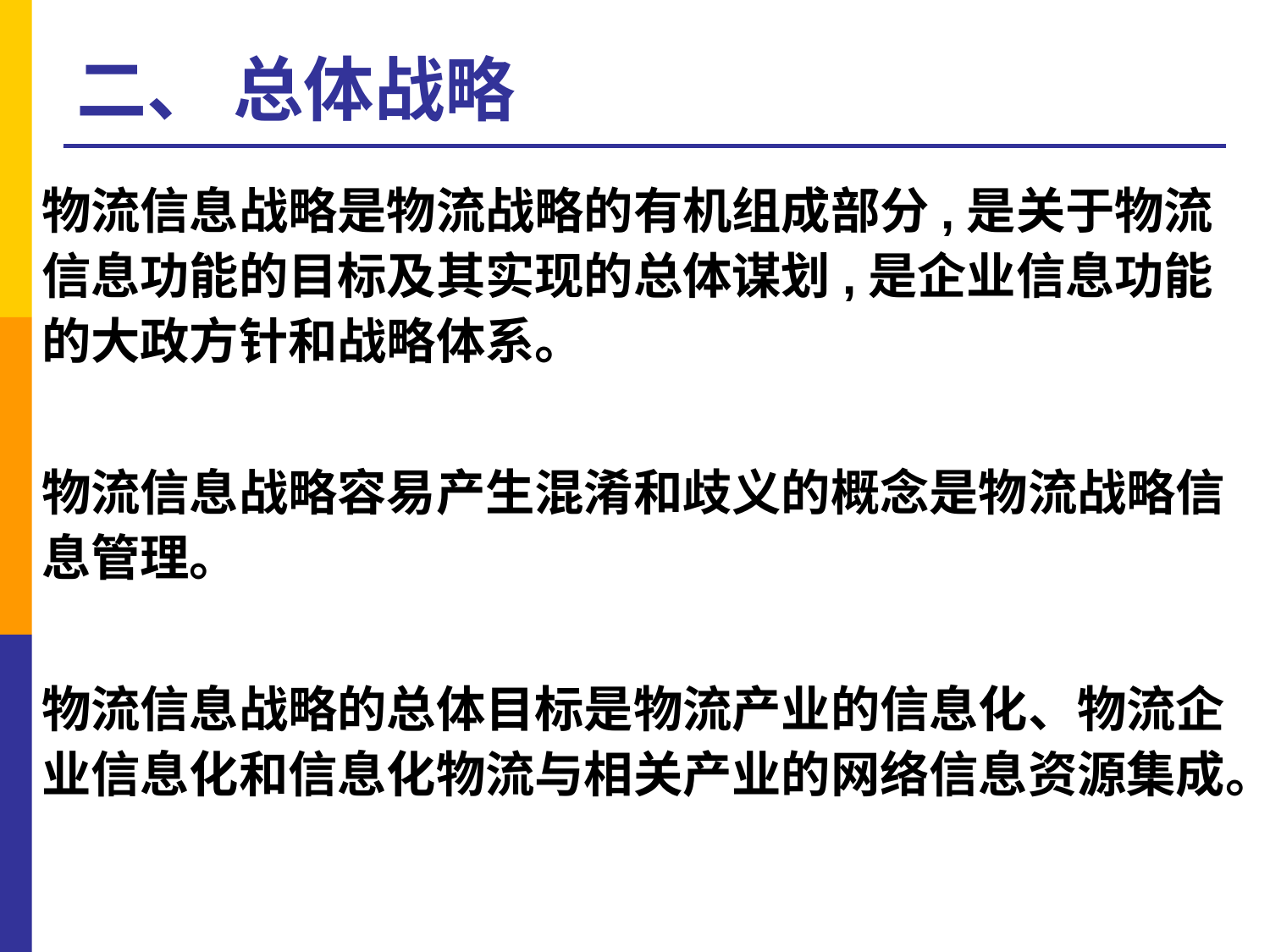

# 二、 总体战略
物流信息战略是物流战略的有机组成部分,是关于物流信息功能的目标及其实现的总体谋划,是企业信息功能的大政方针和战略体系。

物流信息战略容易产生混淆和歧义的概念是物流战略信息管理。

物流信息战略的总体目标是物流产业的信息化、物流企业信息化和信息化物流与相关产业的网络信息资源集成。